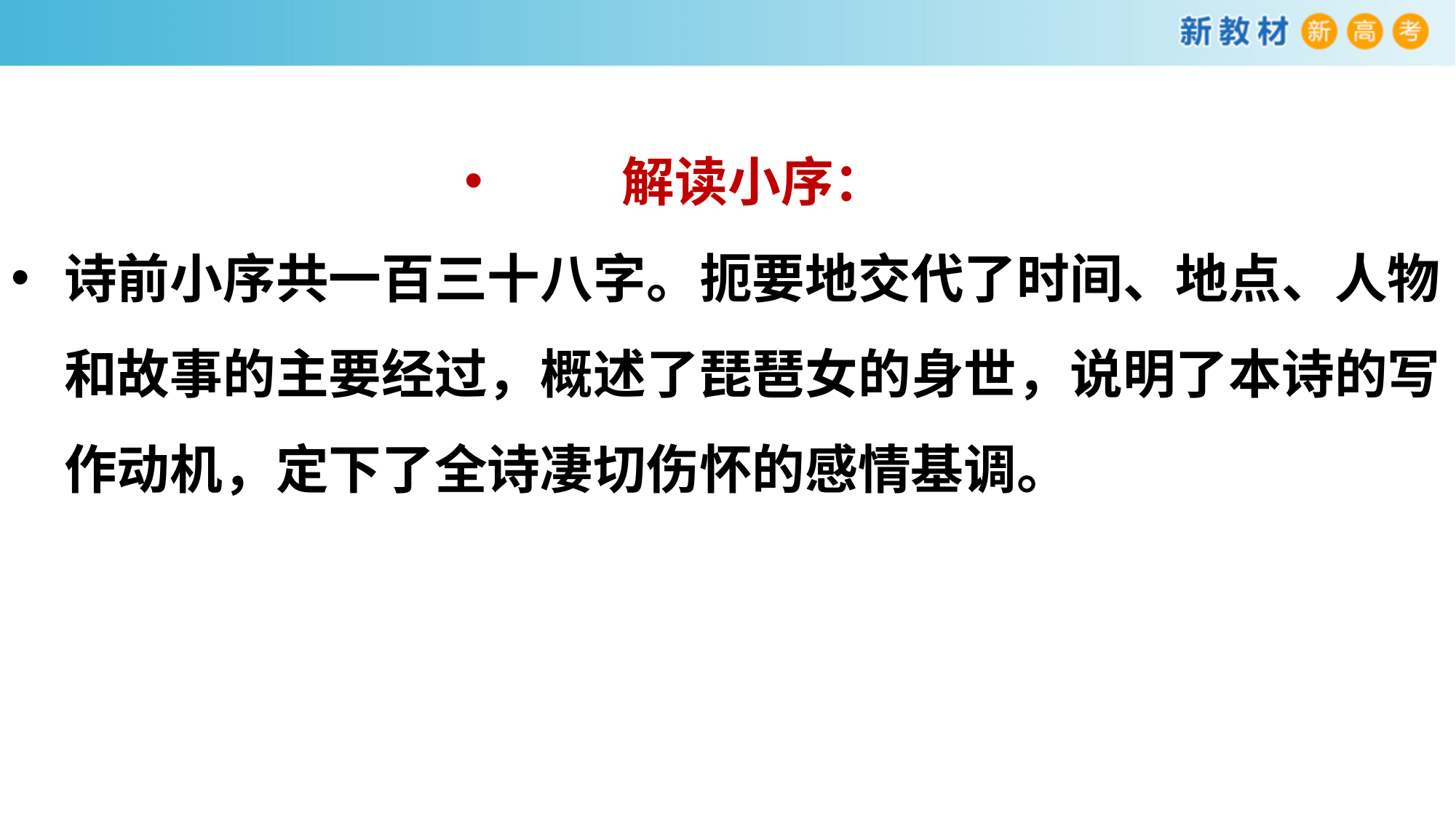

解读小序：
诗前小序共一百三十八字。扼要地交代了时间、地点、人物和故事的主要经过，概述了琵琶女的身世，说明了本诗的写作动机，定下了全诗凄切伤怀的感情基调。